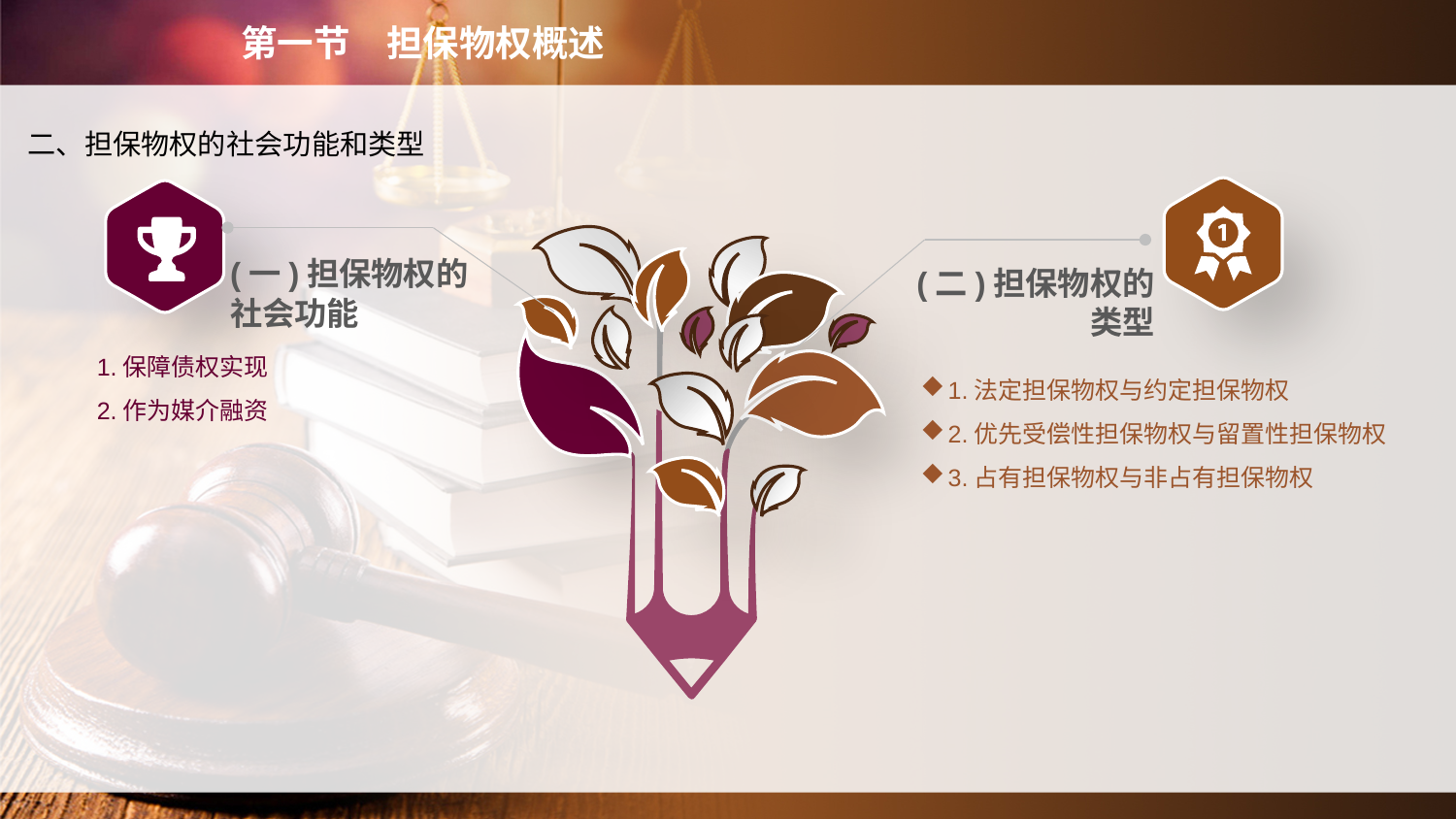

第一节　担保物权概述
二、担保物权的社会功能和类型

(一)担保物权的
社会功能
(二)担保物权的
类型
1.保障债权实现
2.作为媒介融资

1.法定担保物权与约定担保物权
2.优先受偿性担保物权与留置性担保物权
3.占有担保物权与非占有担保物权